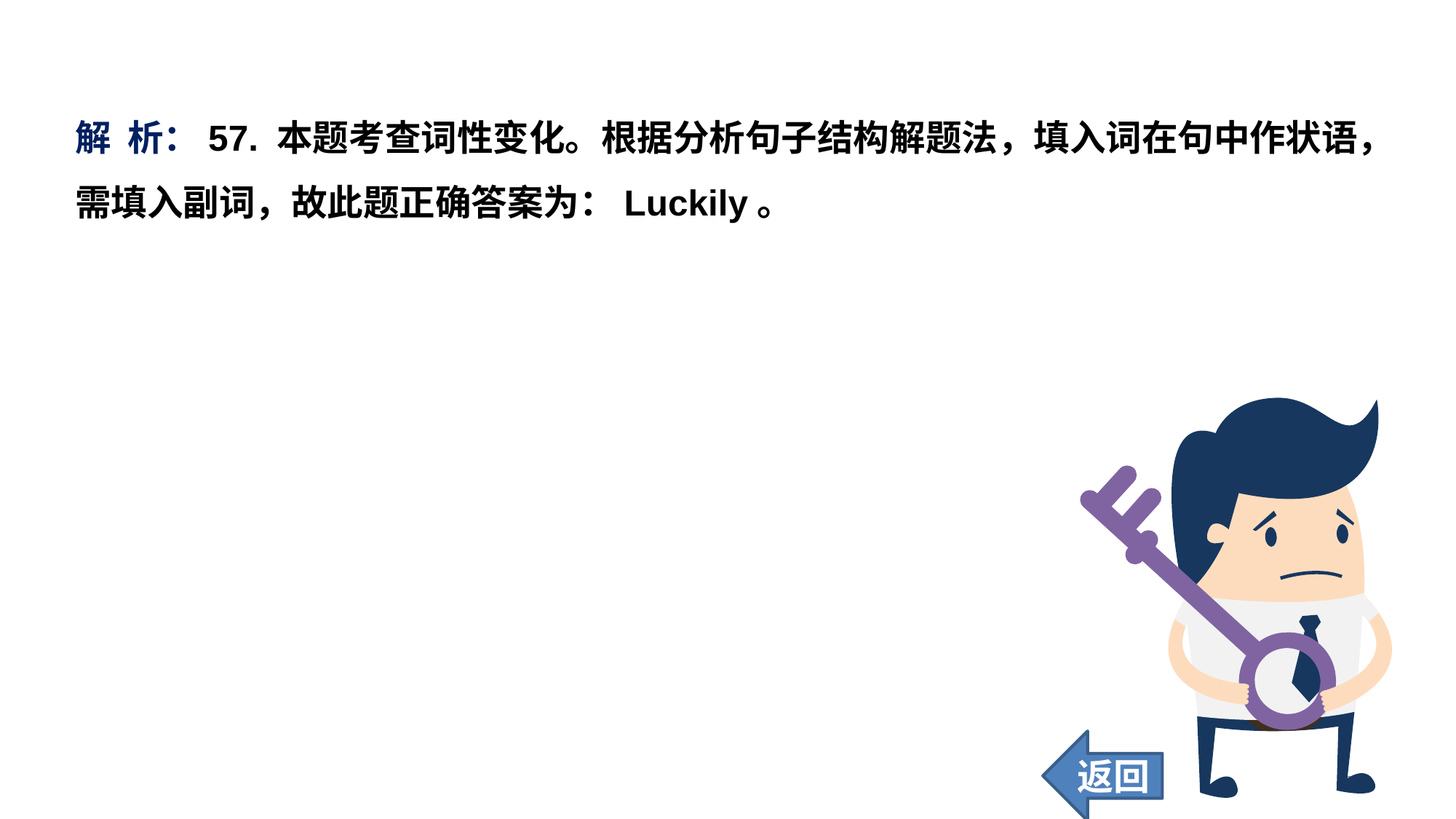

解  析：57. 本题考查词性变化。根据分析句子结构解题法，填入词在句中作状语，需填入副词，故此题正确答案为：Luckily。

返回
257